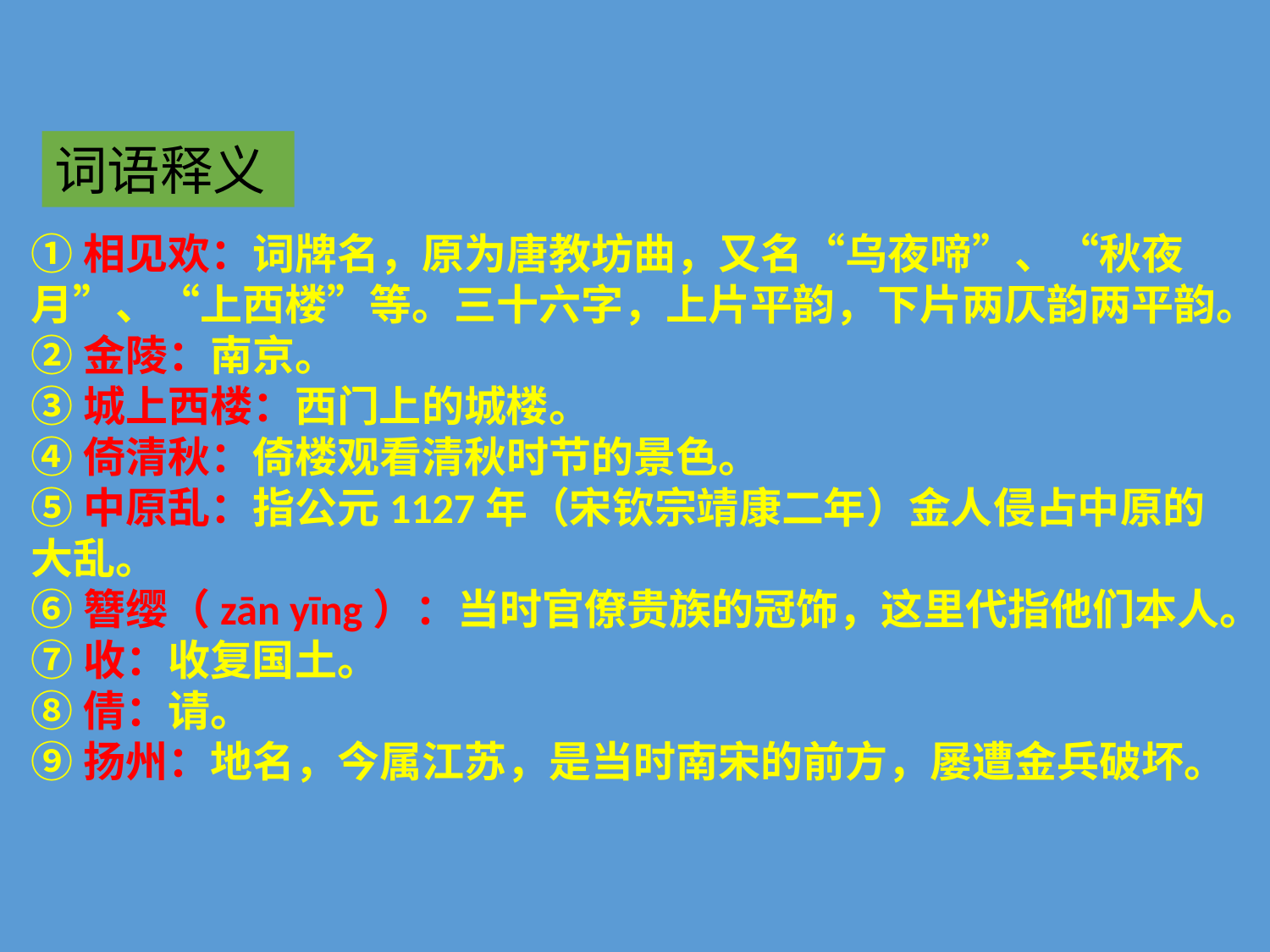

词语释义
①相见欢：词牌名，原为唐教坊曲，又名“乌夜啼”、“秋夜月”、“上西楼”等。三十六字，上片平韵，下片两仄韵两平韵。
②金陵：南京。
③城上西楼：西门上的城楼。
④倚清秋：倚楼观看清秋时节的景色。
⑤中原乱：指公元1127年（宋钦宗靖康二年）金人侵占中原的大乱。
⑥簪缨（zān yīng）：当时官僚贵族的冠饰，这里代指他们本人。
⑦收：收复国土。
⑧倩：请。
⑨扬州：地名，今属江苏，是当时南宋的前方，屡遭金兵破坏。